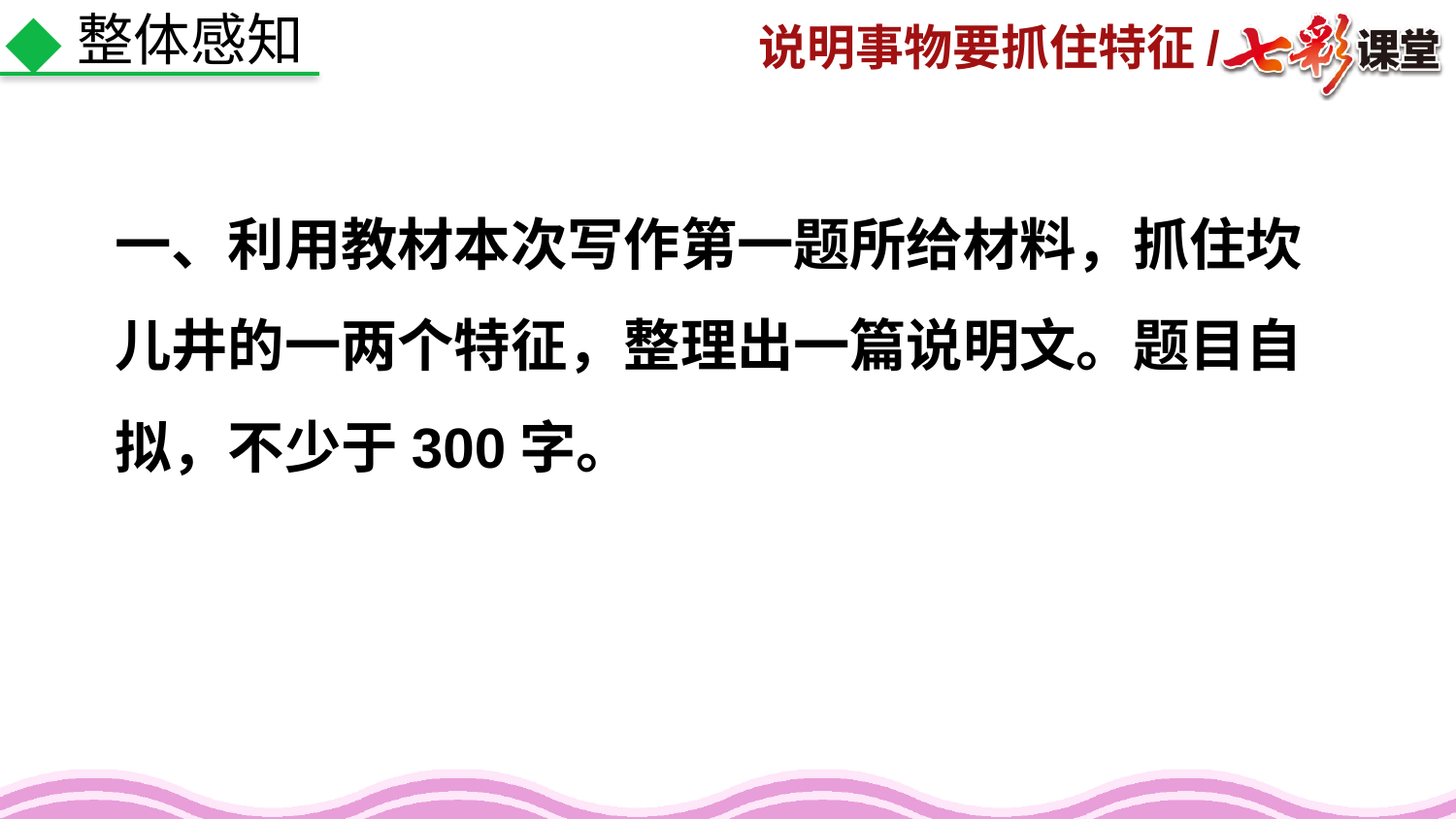

整体感知

一、利用教材本次写作第一题所给材料，抓住坎儿井的一两个特征，整理出一篇说明文。题目自拟，不少于300字。